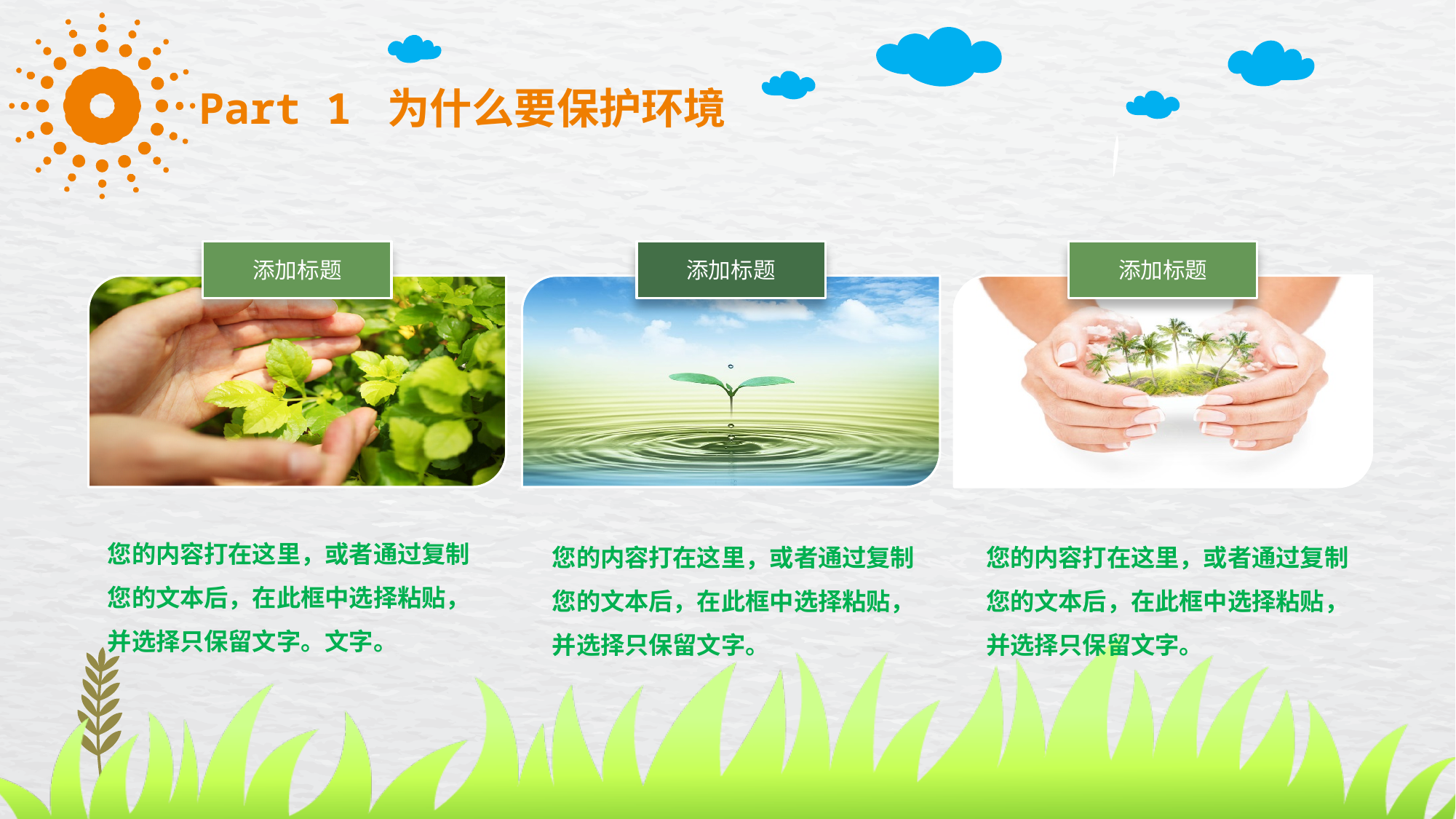

Part 1 为什么要保护环境

添加标题
添加标题
添加标题

您的内容打在这里，或者通过复制
您的文本后，在此框中选择粘贴，
并选择只保留文字。文字。
您的内容打在这里，或者通过复制
您的文本后，在此框中选择粘贴，
并选择只保留文字。
您的内容打在这里，或者通过复制
您的文本后，在此框中选择粘贴，
并选择只保留文字。